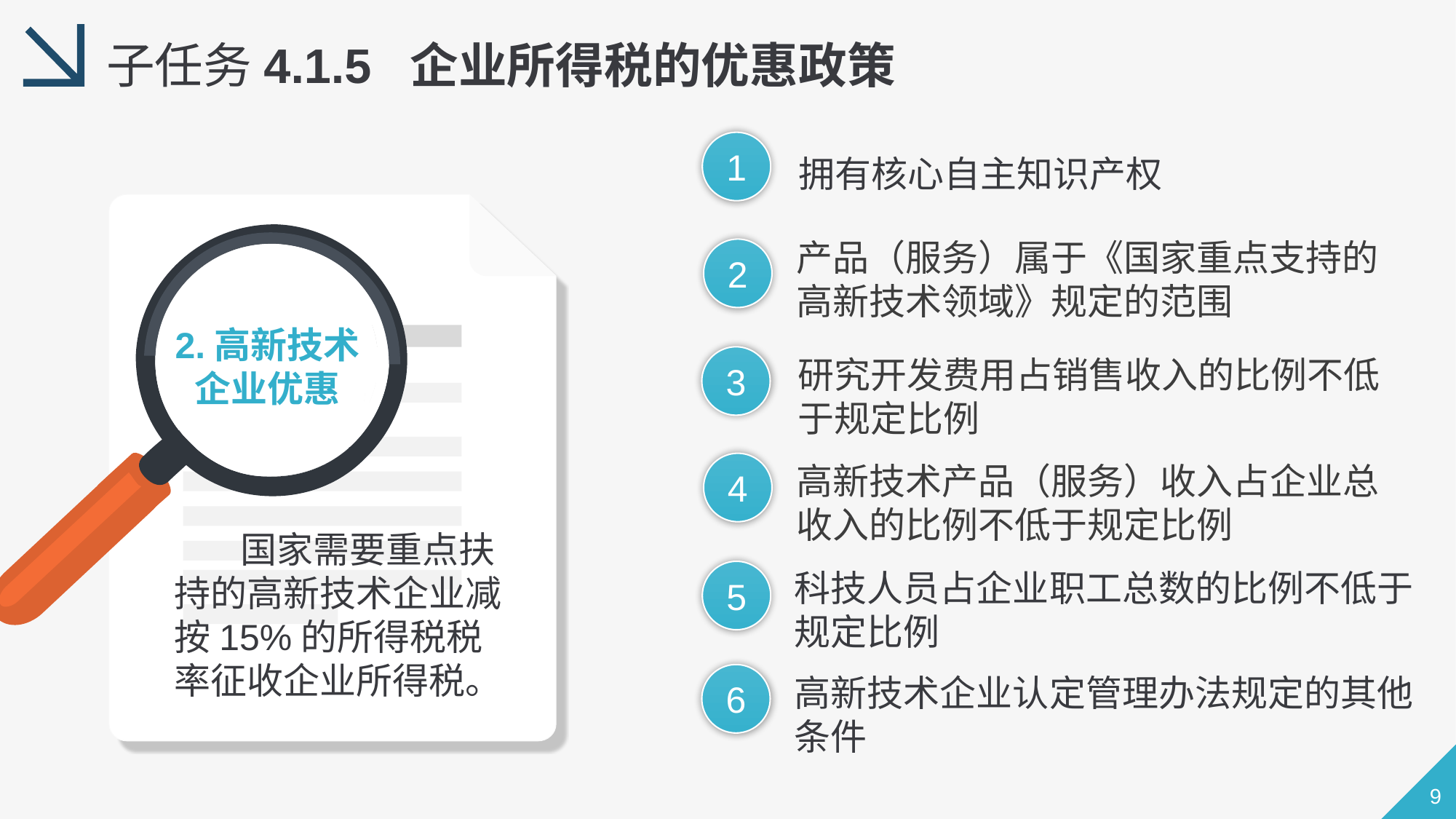

子任务4.1.5  企业所得税的优惠政策
1
拥有核心自主知识产权

产品（服务）属于《国家重点支持的高新技术领域》规定的范围
2
2.高新技术企业优惠
3
研究开发费用占销售收入的比例不低于规定比例
高新技术产品（服务）收入占企业总收入的比例不低于规定比例
4
       国家需要重点扶持的高新技术企业减按15%的所得税税率征收企业所得税。
科技人员占企业职工总数的比例不低于规定比例
5
6
高新技术企业认定管理办法规定的其他条件